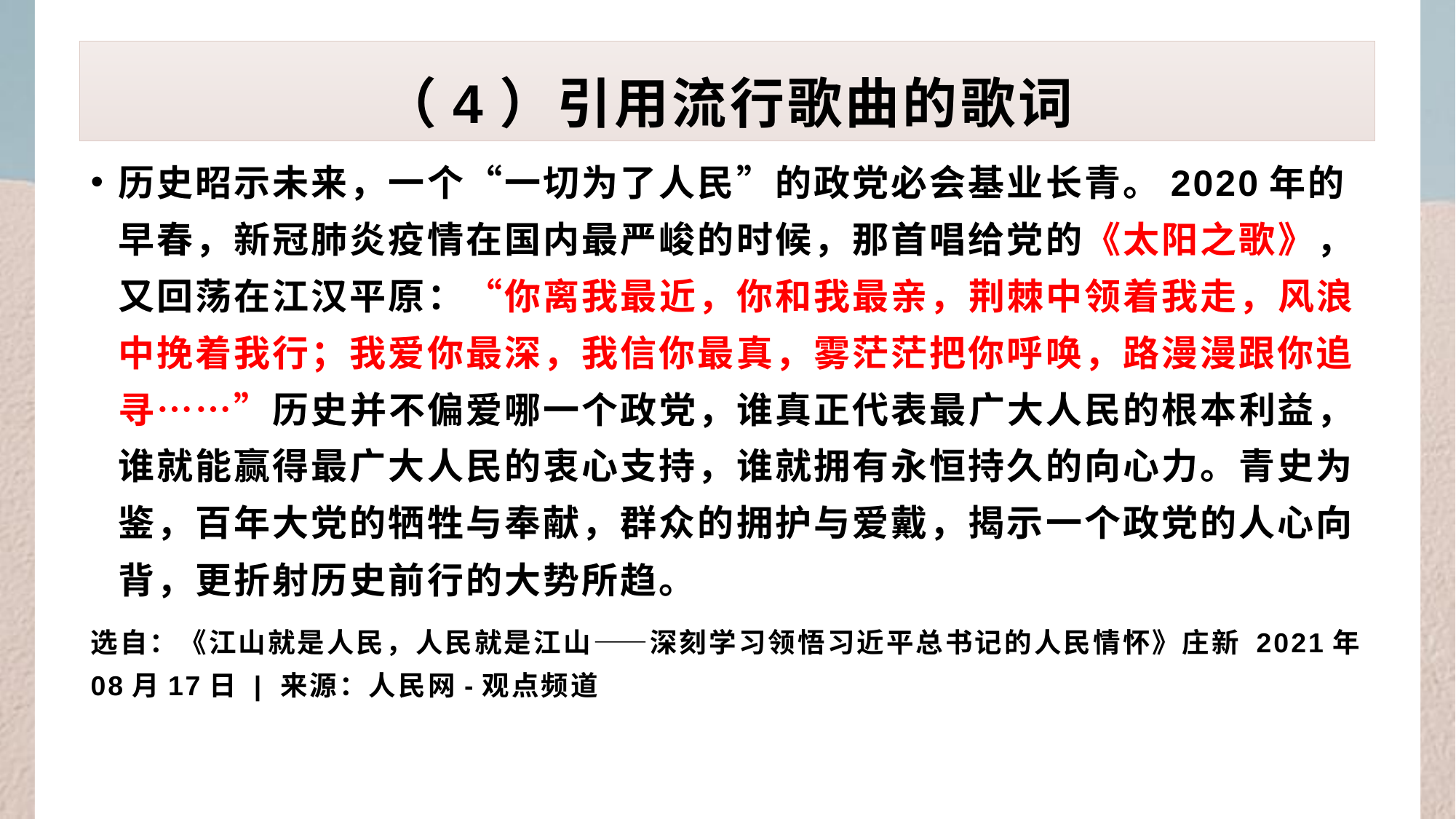

# （4）引用流行歌曲的歌词
历史昭示未来，一个“一切为了人民”的政党必会基业长青。2020年的早春，新冠肺炎疫情在国内最严峻的时候，那首唱给党的《太阳之歌》，又回荡在江汉平原：“你离我最近，你和我最亲，荆棘中领着我走，风浪中挽着我行；我爱你最深，我信你最真，雾茫茫把你呼唤，路漫漫跟你追寻……”历史并不偏爱哪一个政党，谁真正代表最广大人民的根本利益，谁就能赢得最广大人民的衷心支持，谁就拥有永恒持久的向心力。青史为鉴，百年大党的牺牲与奉献，群众的拥护与爱戴，揭示一个政党的人心向背，更折射历史前行的大势所趋。
选自：《江山就是人民，人民就是江山——深刻学习领悟习近平总书记的人民情怀》庄新 2021年08月17日 | 来源：人民网-观点频道